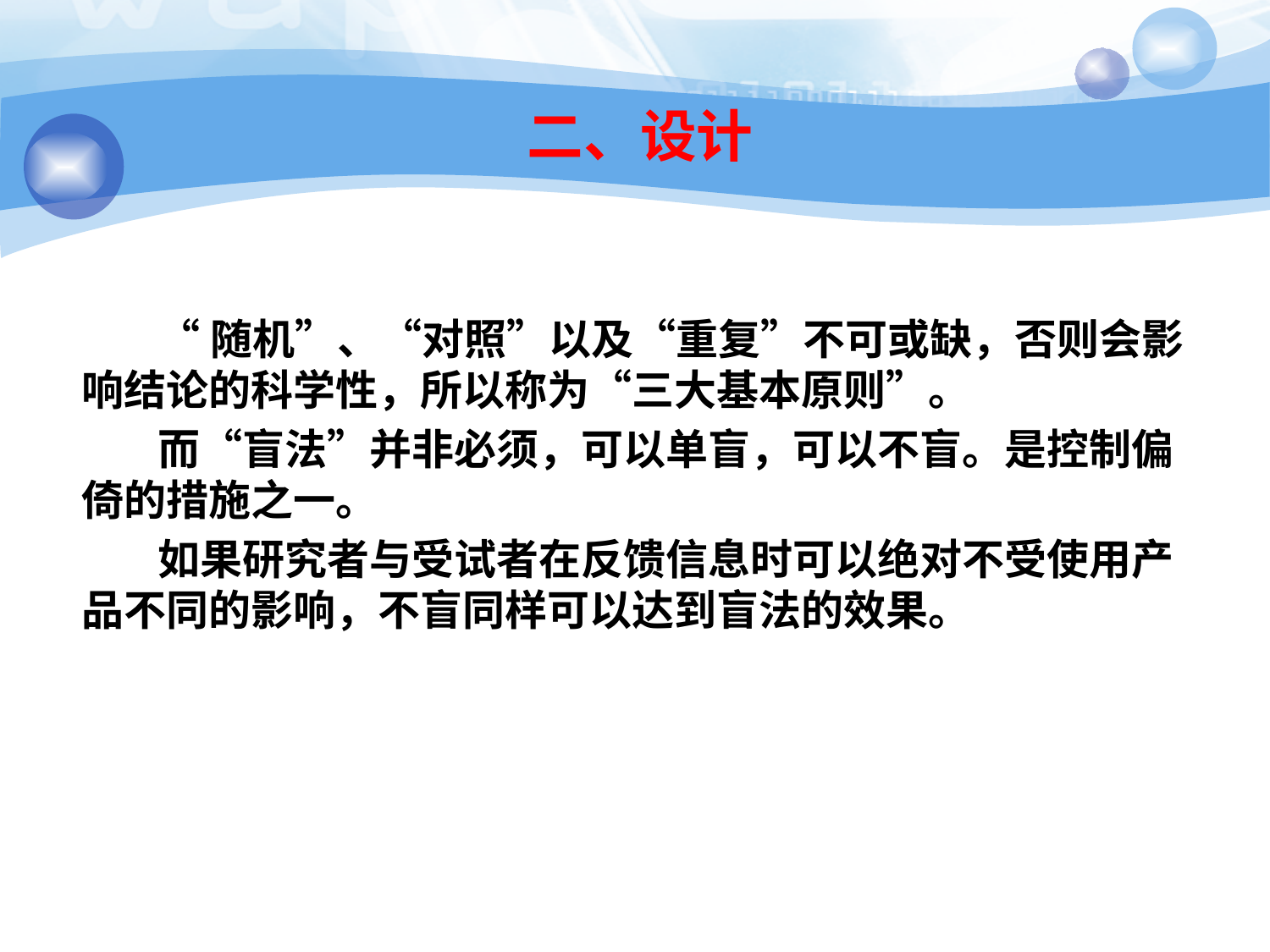

# 二、设计

        “随机”、“对照”以及“重复”不可或缺，否则会影响结论的科学性，所以称为“三大基本原则”。
       而“盲法”并非必须，可以单盲，可以不盲。是控制偏倚的措施之一。
       如果研究者与受试者在反馈信息时可以绝对不受使用产品不同的影响，不盲同样可以达到盲法的效果。